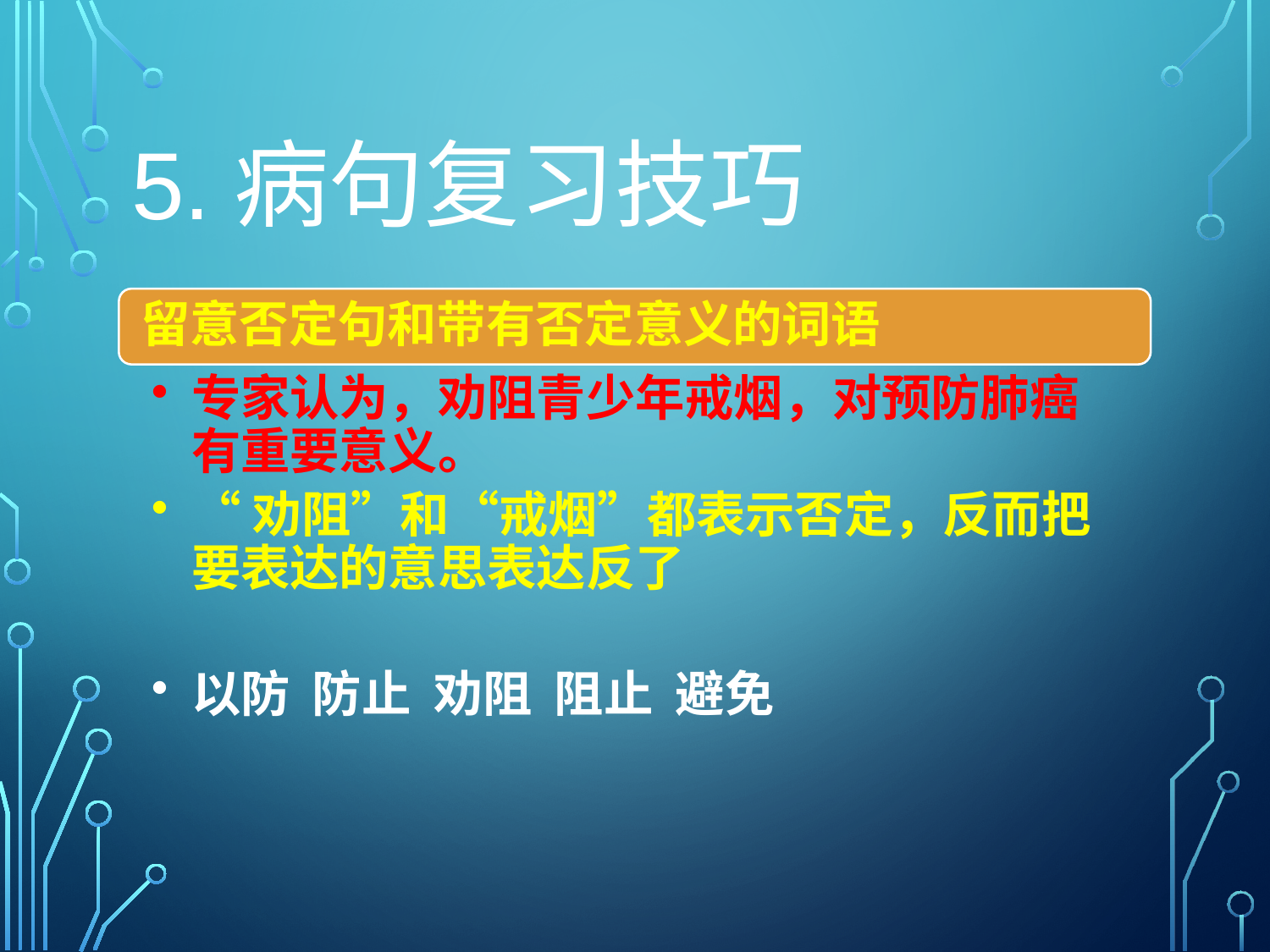

# 5.病句复习技巧
留意否定句和带有否定意义的词语
专家认为，劝阻青少年戒烟，对预防肺癌有重要意义。
“劝阻”和“戒烟”都表示否定，反而把要表达的意思表达反了

以防  防止  劝阻  阻止  避免